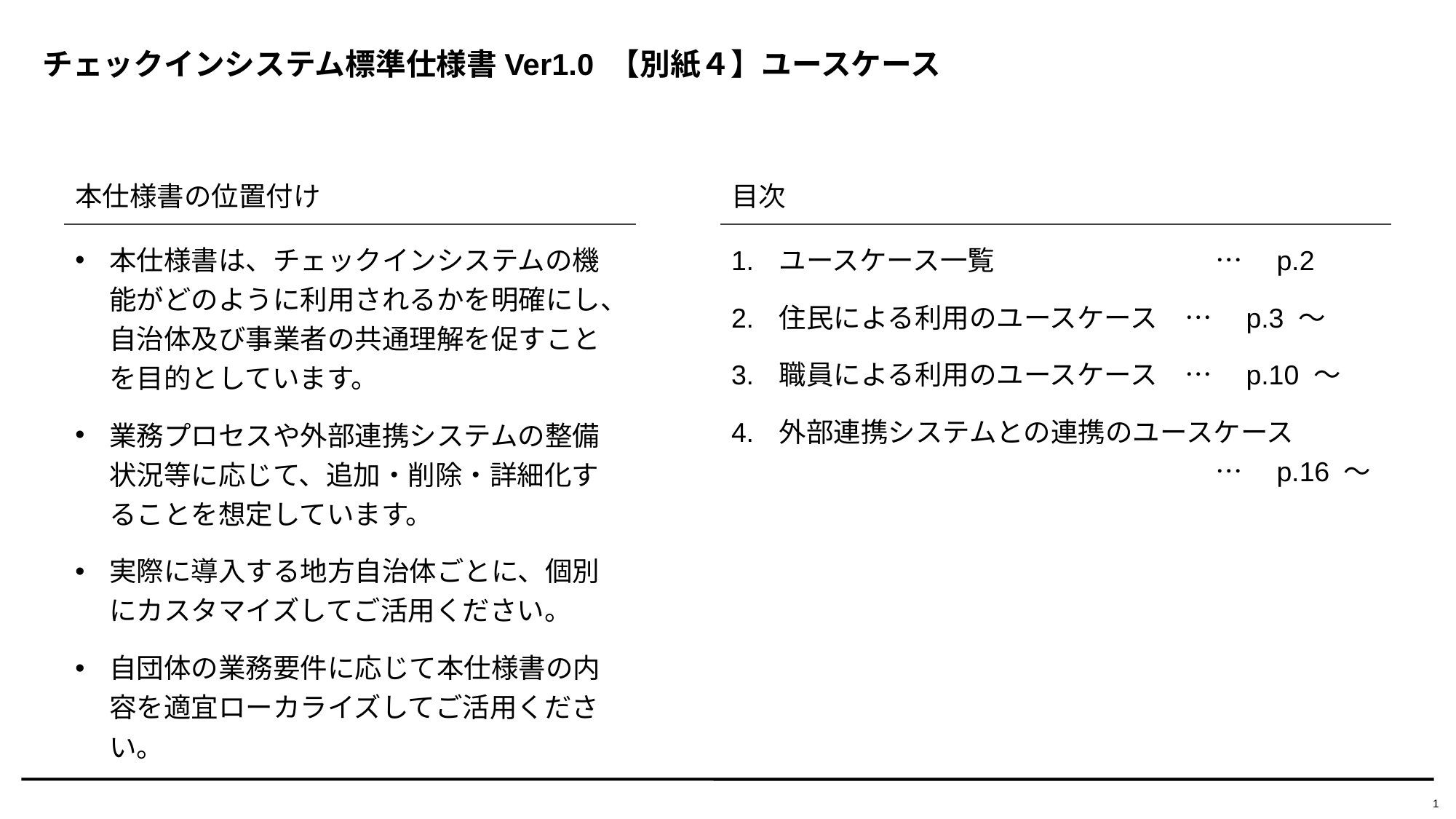

# チェックインシステム標準仕様書Ver1.0 【別紙４】ユースケース
本仕様書の位置付け
目次
本仕様書は、チェックインシステムの機能がどのように利用されるかを明確にし、自治体及び事業者の共通理解を促すことを目的としています。
業務プロセスや外部連携システムの整備状況等に応じて、追加・削除・詳細化することを想定しています。
実際に導入する地方自治体ごとに、個別にカスタマイズしてご活用ください。
自団体の業務要件に応じて本仕様書の内容を適宜ローカライズしてご活用ください。
ユースケース一覧		…　p.2
住民による利用のユースケース　…　p.3 ～
職員による利用のユースケース　…　p.10 ～
外部連携システムとの連携のユースケース
			…　p.16 ～
1